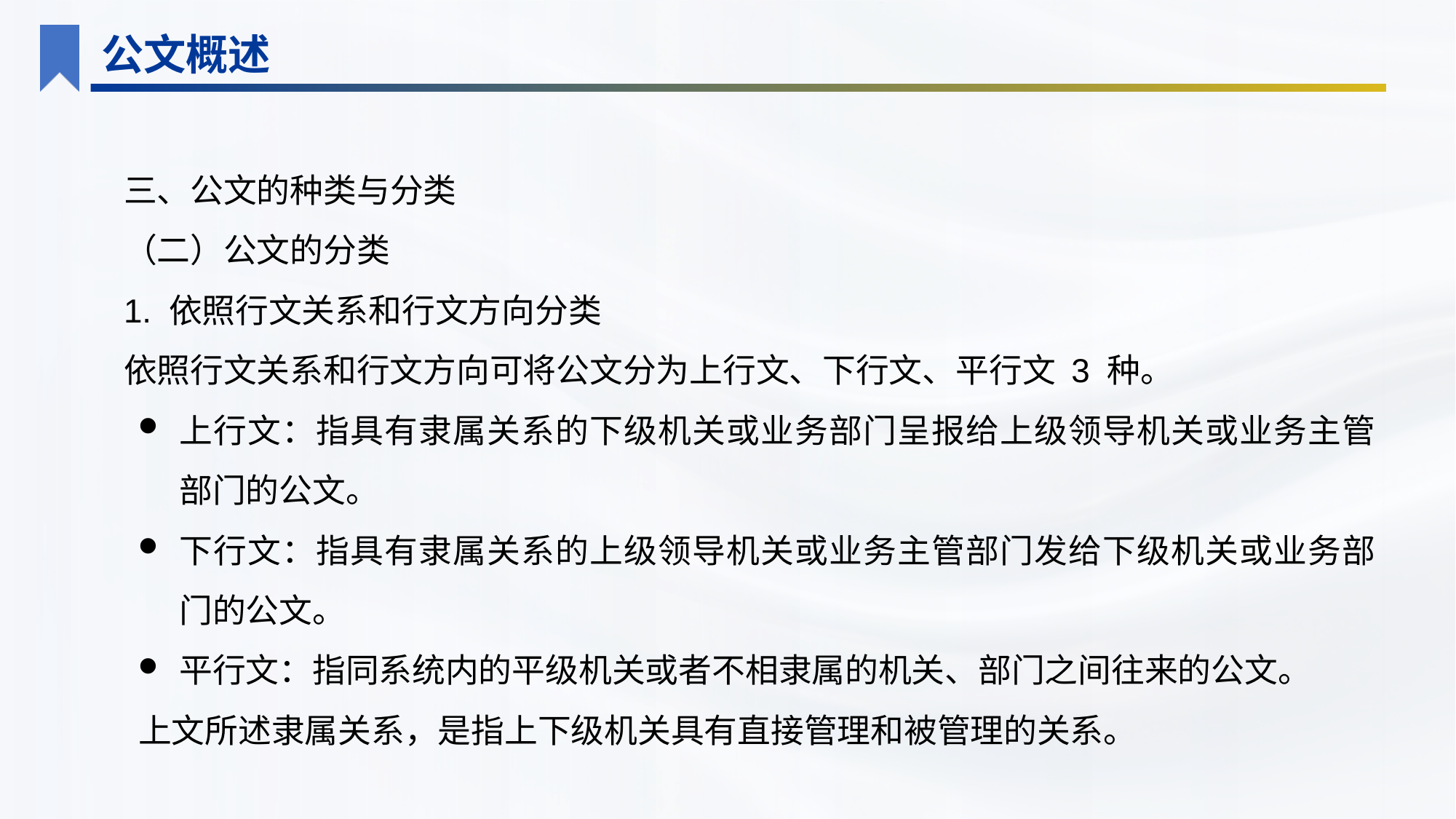

公文概述
三、公文的种类与分类
（二）公文的分类
1. 依照行文关系和行文方向分类
依照行文关系和行文方向可将公文分为上行文、下行文、平行文 3 种。
上行文：指具有隶属关系的下级机关或业务部门呈报给上级领导机关或业务主管部门的公文。
下行文：指具有隶属关系的上级领导机关或业务主管部门发给下级机关或业务部门的公文。
平行文：指同系统内的平级机关或者不相隶属的机关、部门之间往来的公文。
上文所述隶属关系，是指上下级机关具有直接管理和被管理的关系。